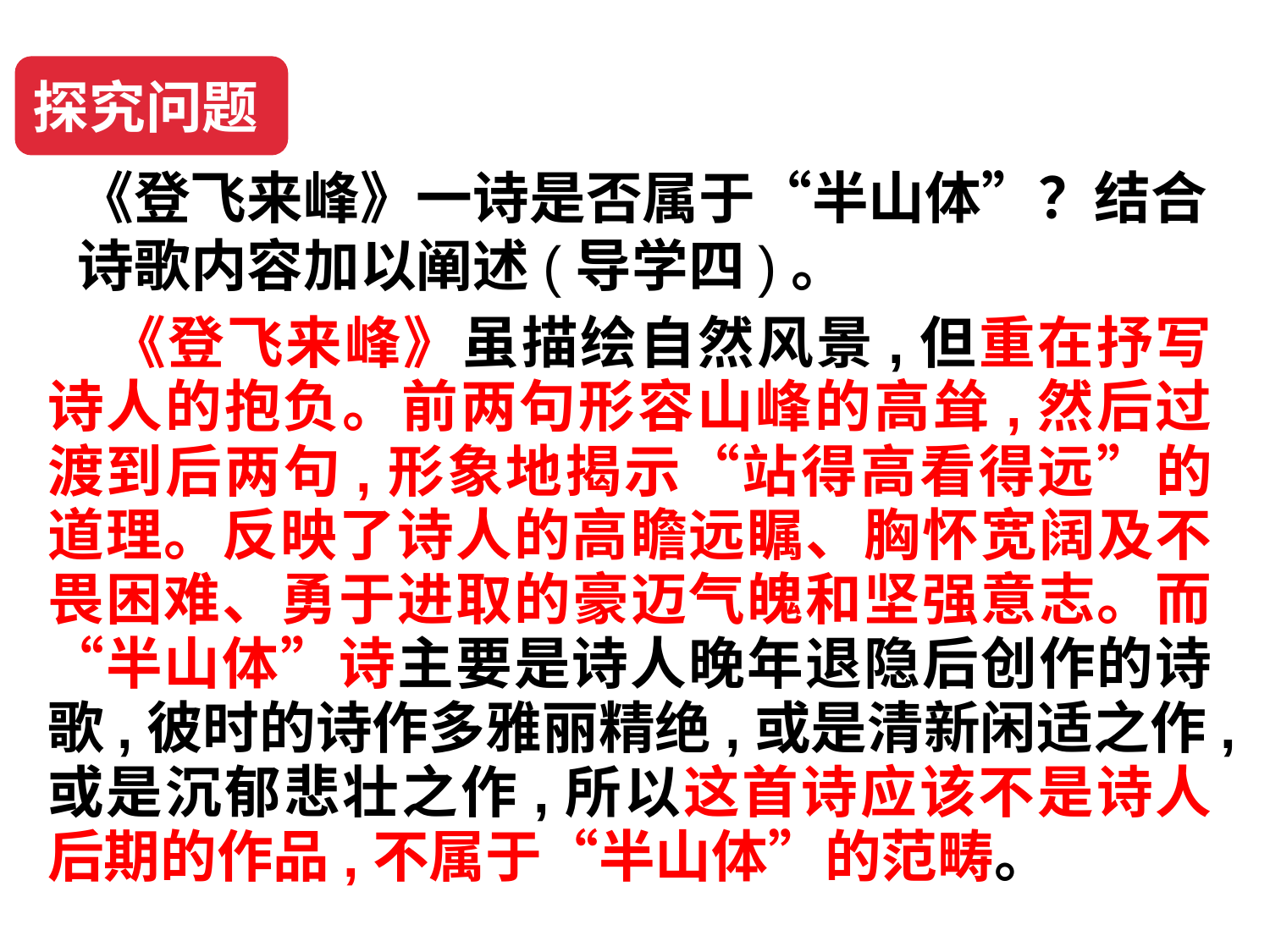

探究问题
《登飞来峰》一诗是否属于“半山体”？结合诗歌内容加以阐述(导学四)。
   《登飞来峰》虽描绘自然风景,但重在抒写诗人的抱负。前两句形容山峰的高耸,然后过渡到后两句,形象地揭示“站得高看得远”的道理。反映了诗人的高瞻远瞩、胸怀宽阔及不畏困难、勇于进取的豪迈气魄和坚强意志。而“半山体”诗主要是诗人晚年退隐后创作的诗歌,彼时的诗作多雅丽精绝,或是清新闲适之作,或是沉郁悲壮之作,所以这首诗应该不是诗人后期的作品,不属于“半山体”的范畴。